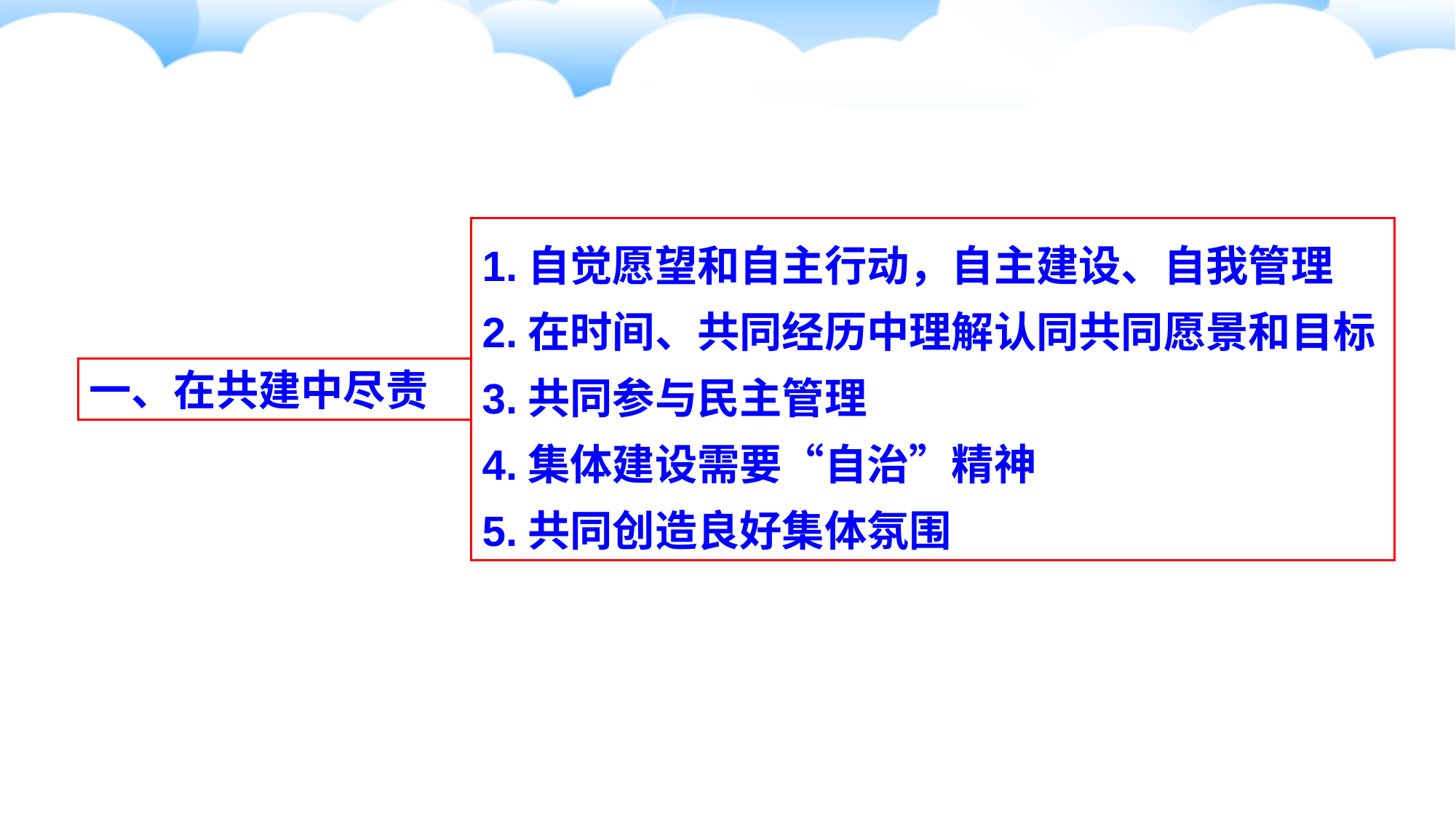

1.自觉愿望和自主行动，自主建设、自我管理
2.在时间、共同经历中理解认同共同愿景和目标
3.共同参与民主管理
4.集体建设需要“自治”精神
5.共同创造良好集体氛围
一、在共建中尽责